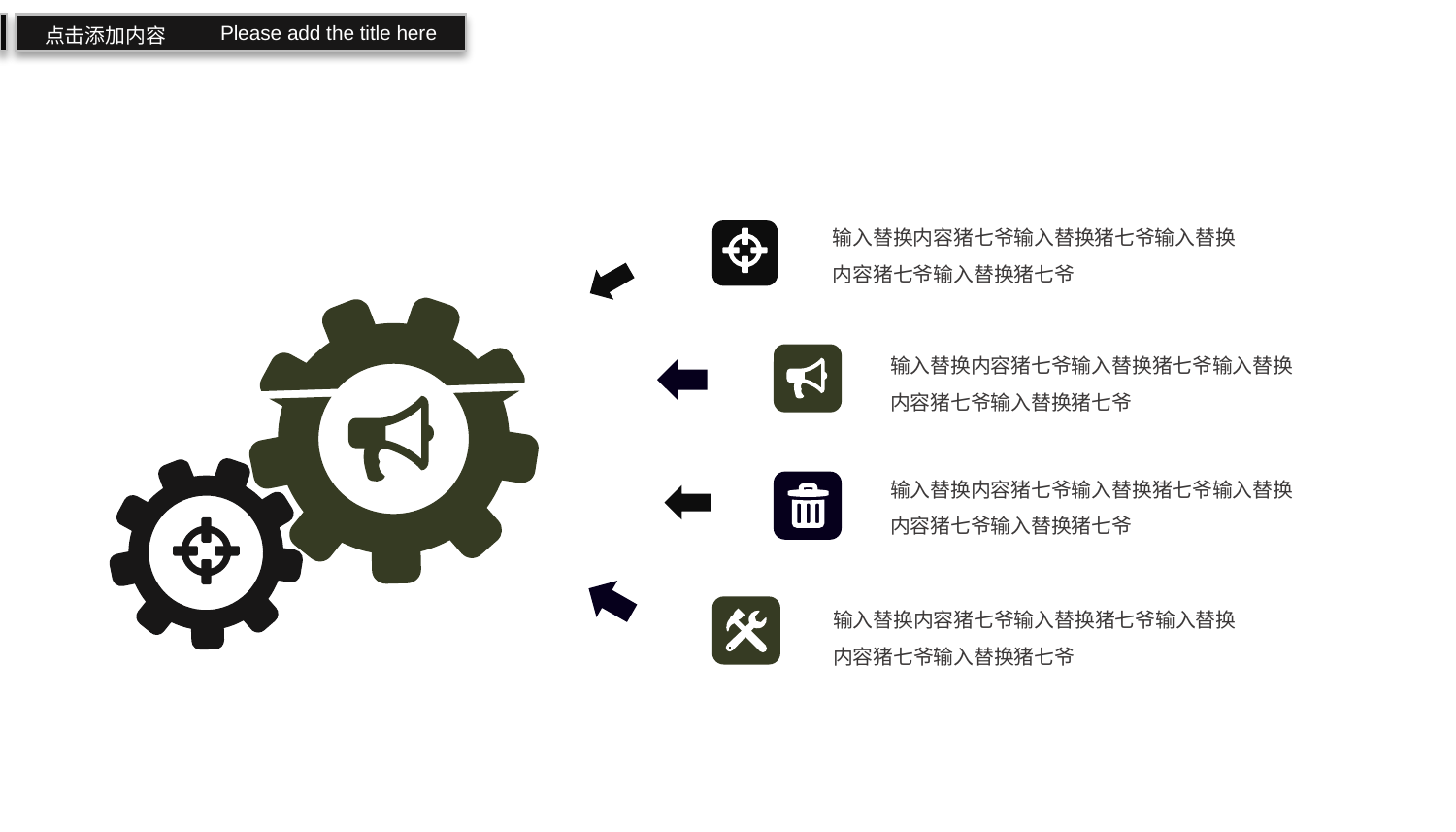

Please add the title here

点击添加内容
输入替换内容猪七爷输入替换猪七爷输入替换内容猪七爷输入替换猪七爷

输入替换内容猪七爷输入替换猪七爷输入替换内容猪七爷输入替换猪七爷

输入替换内容猪七爷输入替换猪七爷输入替换内容猪七爷输入替换猪七爷

输入替换内容猪七爷输入替换猪七爷输入替换内容猪七爷输入替换猪七爷